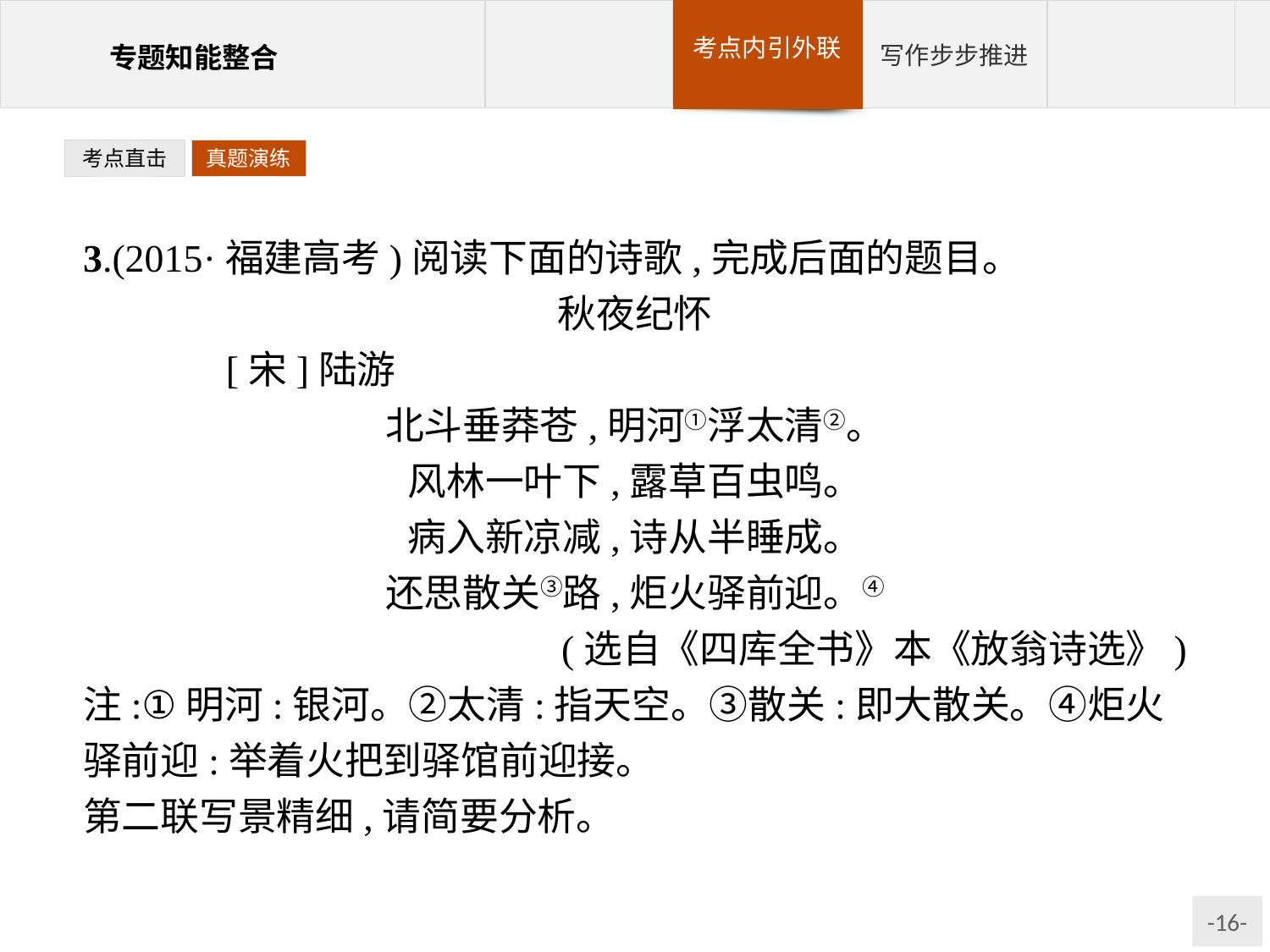

考点直击
真题演练
3.(2015·福建高考)阅读下面的诗歌,完成后面的题目。
秋夜纪怀
	[宋]陆游
北斗垂莽苍,明河①浮太清②。
风林一叶下,露草百虫鸣。
病入新凉减,诗从半睡成。
还思散关③路,炬火驿前迎。④
(选自《四库全书》本《放翁诗选》)
注:①明河:银河。②太清:指天空。③散关:即大散关。④炬火驿前迎:举着火把到驿馆前迎接。
第二联写景精细,请简要分析。